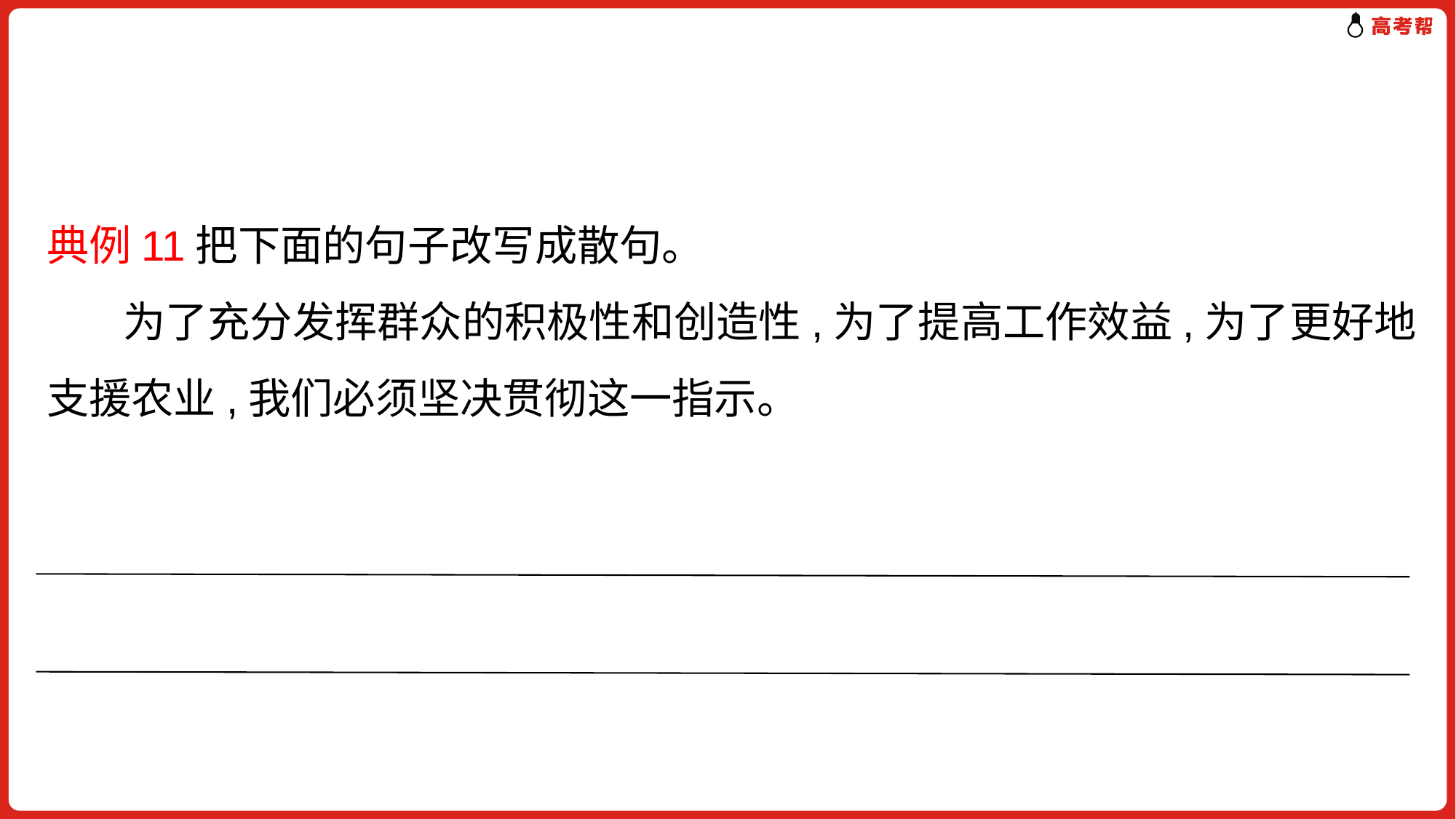

典例11把下面的句子改写成散句。
       为了充分发挥群众的积极性和创造性,为了提高工作效益,为了更好地支援农业,我们必须坚决贯彻这一指示。